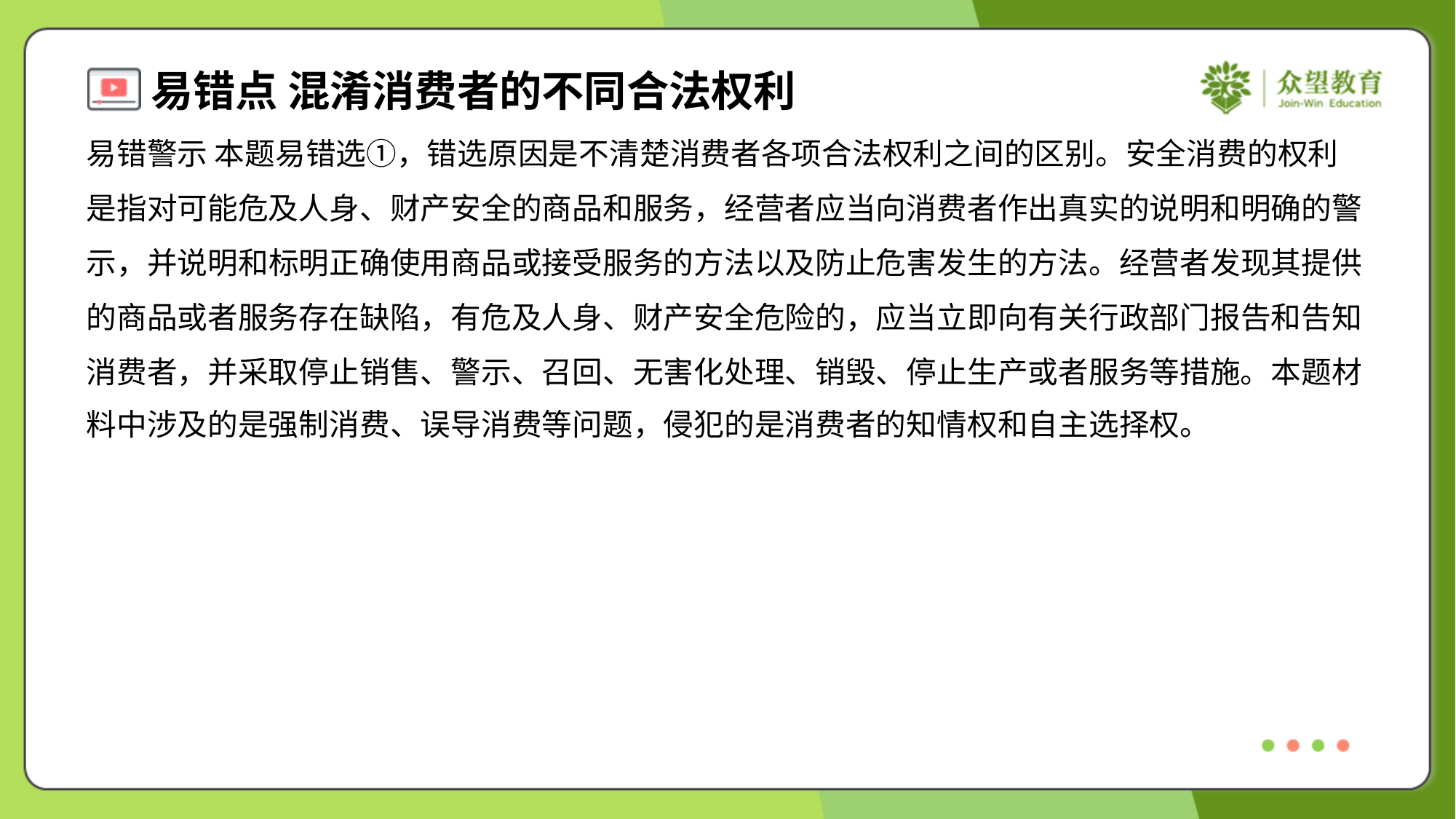

易错警示 本题易错选①，错选原因是不清楚消费者各项合法权利之间的区别。安全消费的权利
是指对可能危及人身、财产安全的商品和服务，经营者应当向消费者作出真实的说明和明确的警
示，并说明和标明正确使用商品或接受服务的方法以及防止危害发生的方法。经营者发现其提供
的商品或者服务存在缺陷，有危及人身、财产安全危险的，应当立即向有关行政部门报告和告知
消费者，并采取停止销售、警示、召回、无害化处理、销毁、停止生产或者服务等措施。本题材
料中涉及的是强制消费、误导消费等问题，侵犯的是消费者的知情权和自主选择权。